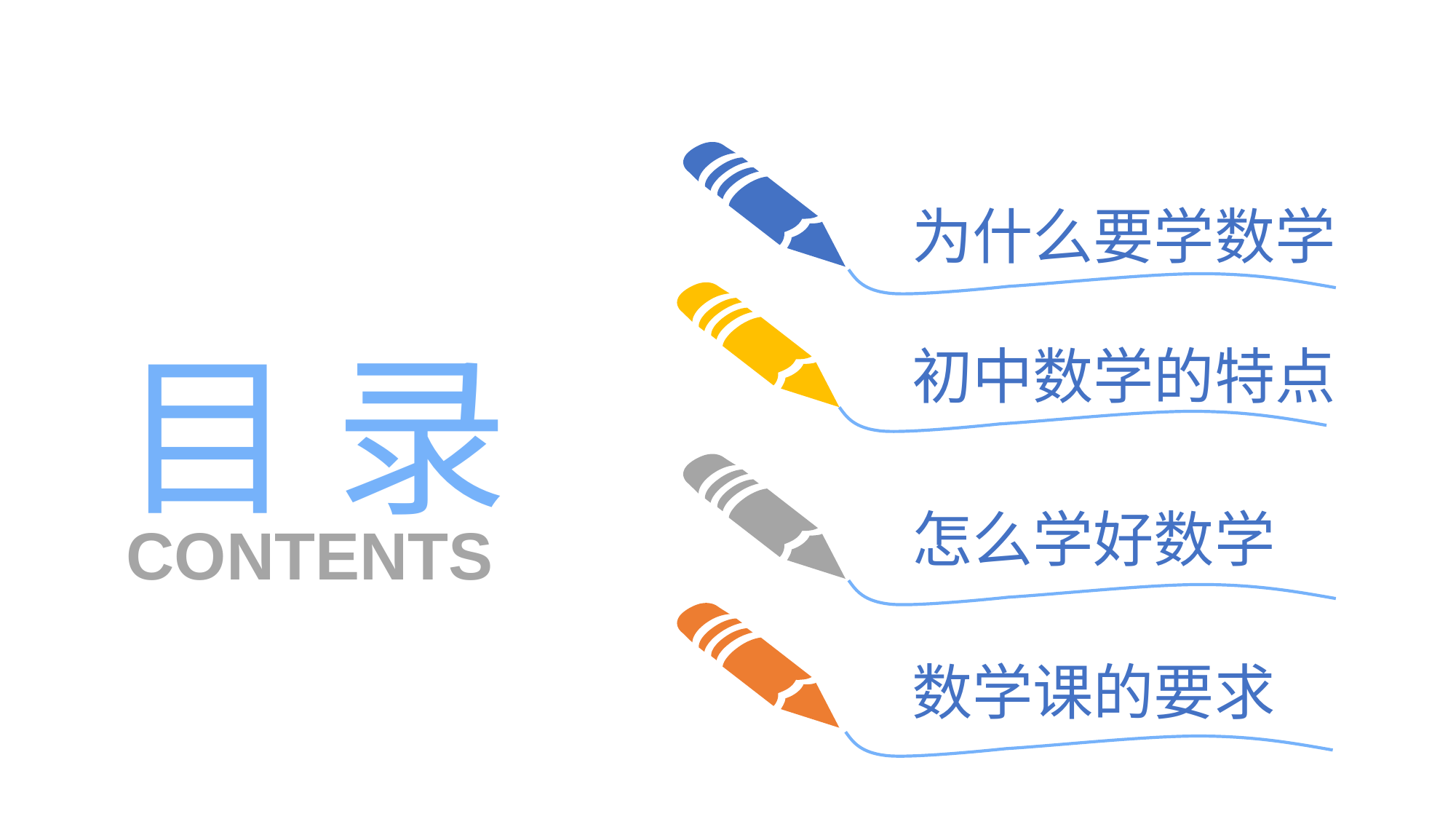

为什么要学数学

目 录
初中数学的特点

怎么学好数学
CONTENTS

数学课的要求